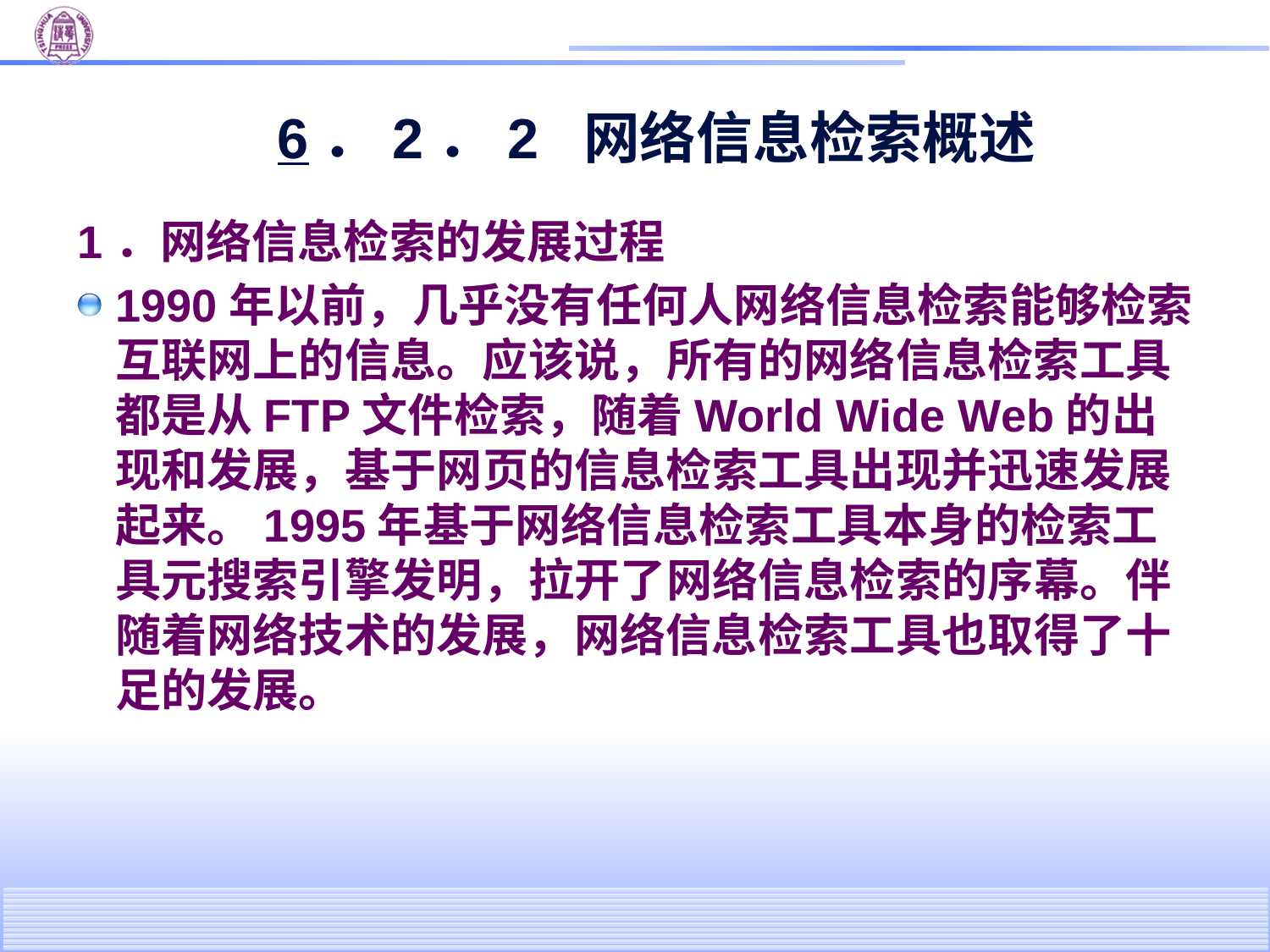

# 6．2．2  网络信息检索概述
1．网络信息检索的发展过程
1990年以前，几乎没有任何人网络信息检索能够检索互联网上的信息。应该说，所有的网络信息检索工具都是从FTP文件检索，随着World Wide Web的出现和发展，基于网页的信息检索工具出现并迅速发展起来。1995年基于网络信息检索工具本身的检索工具元搜索引擎发明，拉开了网络信息检索的序幕。伴随着网络技术的发展，网络信息检索工具也取得了十足的发展。